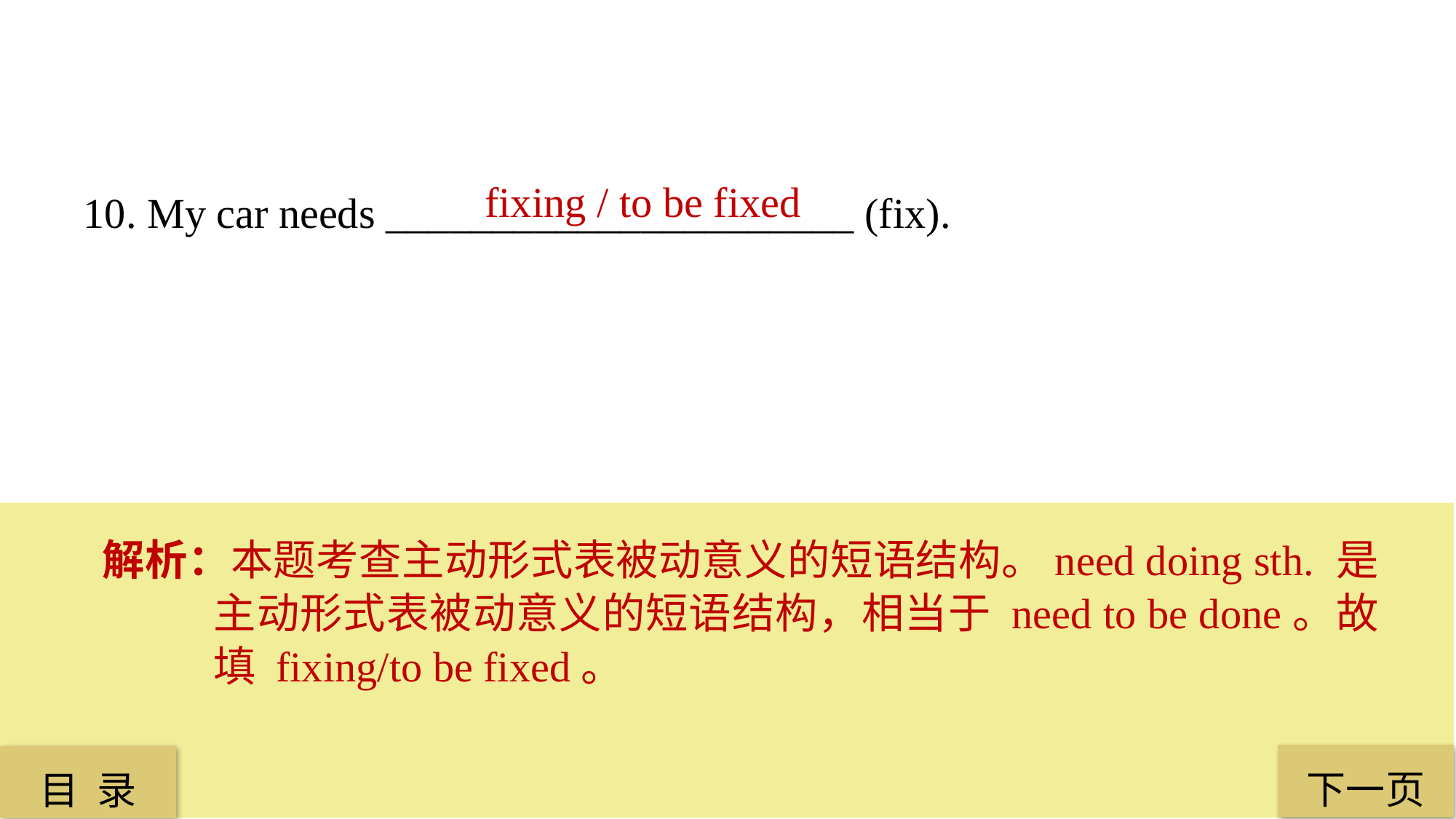

fixing / to be fixed
10. My car needs ______________________ (fix).
解析：本题考查主动形式表被动意义的短语结构。need doing sth. 是主动形式表被动意义的短语结构，相当于 need to be done。故填 fixing/to be fixed。